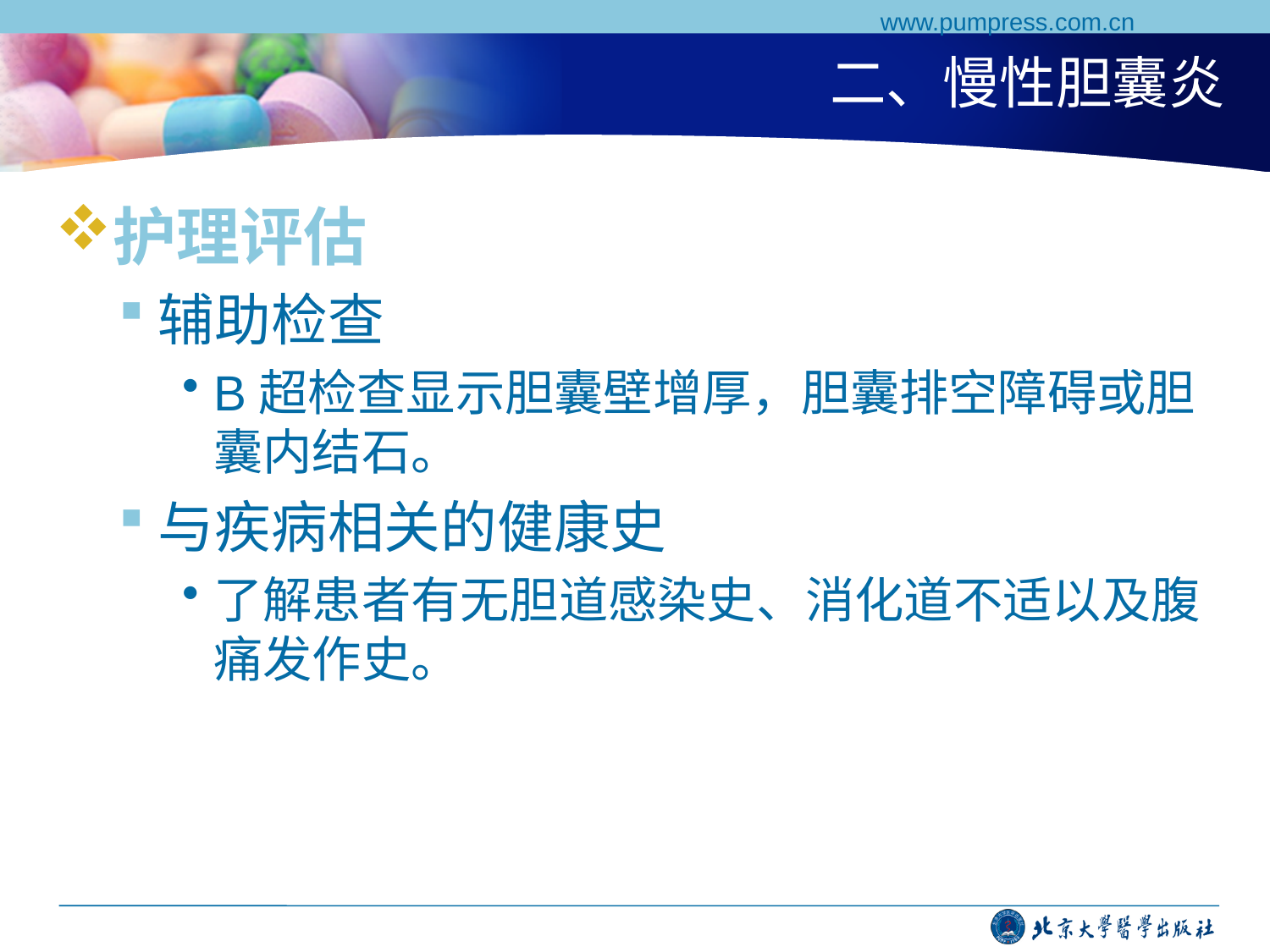

www.pumpress.com.cn
# 二、慢性胆囊炎
护理评估
辅助检查
B超检查显示胆囊壁增厚，胆囊排空障碍或胆囊内结石。
与疾病相关的健康史
了解患者有无胆道感染史、消化道不适以及腹痛发作史。